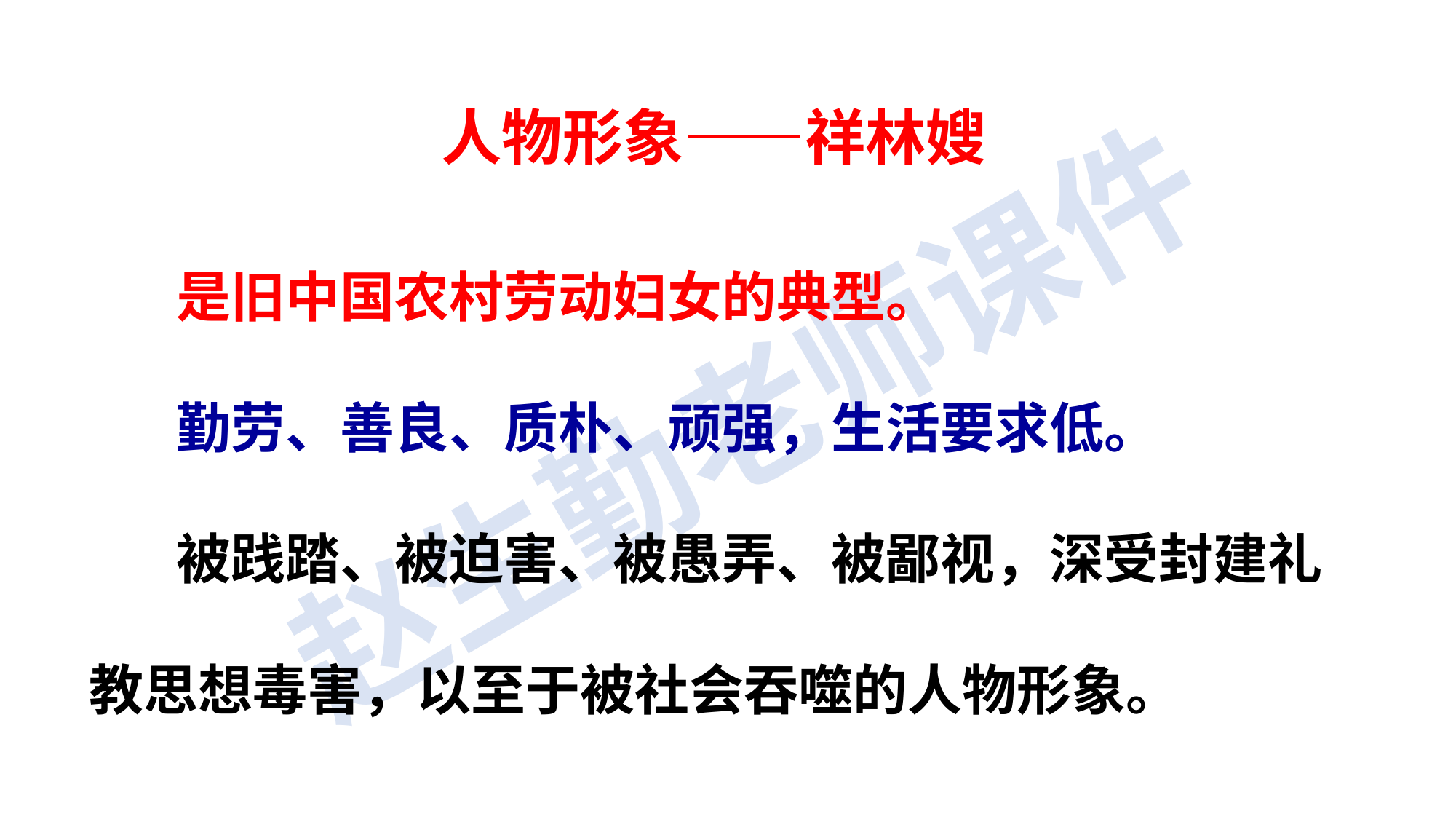

人物形象——祥林嫂
      是旧中国农村劳动妇女的典型。
      勤劳、善良、质朴、顽强，生活要求低。
      被践踏、被迫害、被愚弄、被鄙视，深受封建礼教思想毒害，以至于被社会吞噬的人物形象。